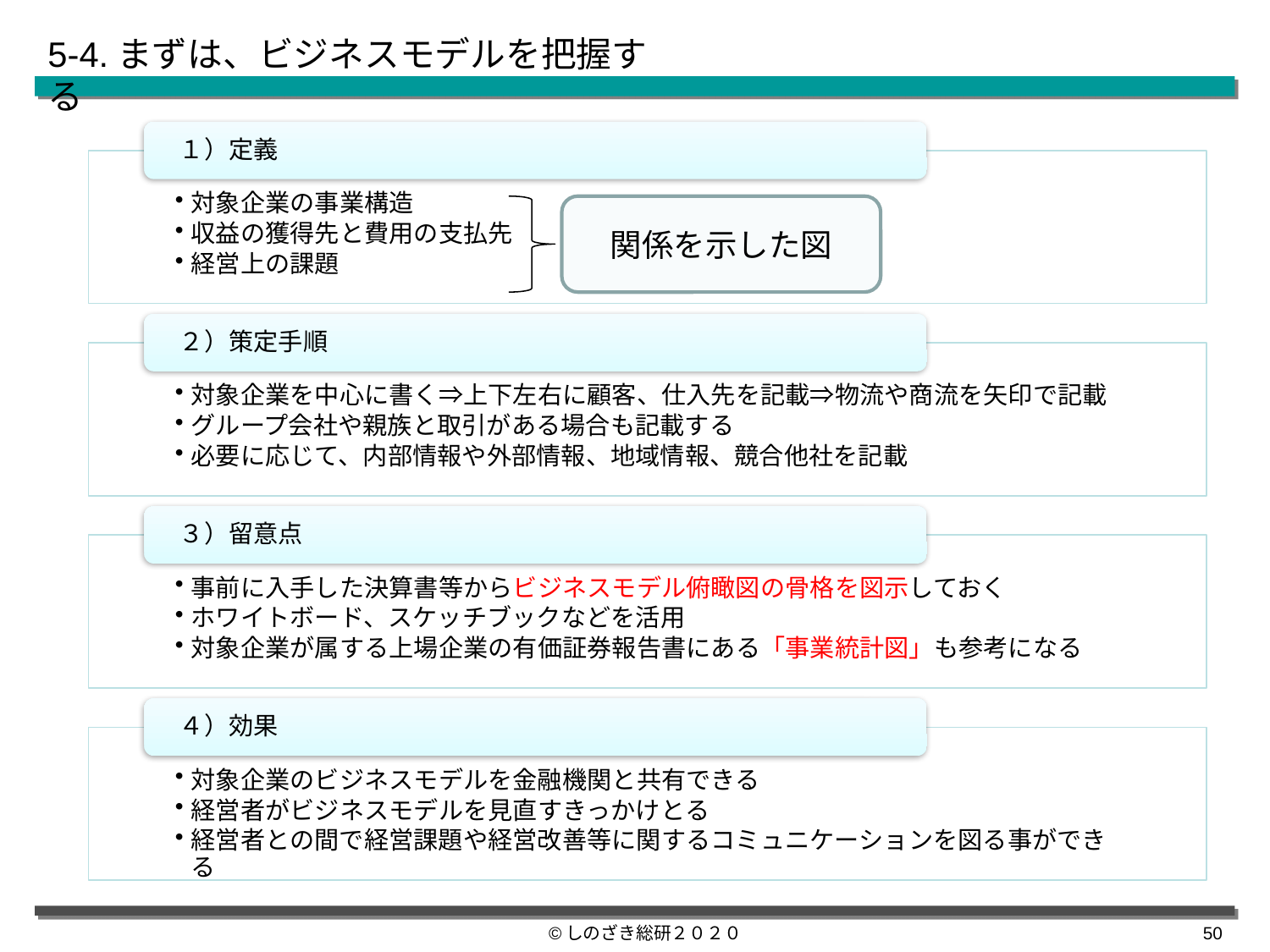

5-4.まずは、ビジネスモデルを把握する
対象企業の事業構造
収益の獲得先と費用の支払先
経営上の課題
１）定義
対象企業を中心に書く⇒上下左右に顧客、仕入先を記載⇒物流や商流を矢印で記載
グループ会社や親族と取引がある場合も記載する
必要に応じて、内部情報や外部情報、地域情報、競合他社を記載
２）策定手順
事前に入手した決算書等からビジネスモデル俯瞰図の骨格を図示しておく
ホワイトボード、スケッチブックなどを活用
対象企業が属する上場企業の有価証券報告書にある「事業統計図」も参考になる
３）留意点
対象企業のビジネスモデルを金融機関と共有できる
経営者がビジネスモデルを見直すきっかけとる
経営者との間で経営課題や経営改善等に関するコミュニケーションを図る事ができる
４）効果

関係を示した図
©しのざき総研２０２０
50